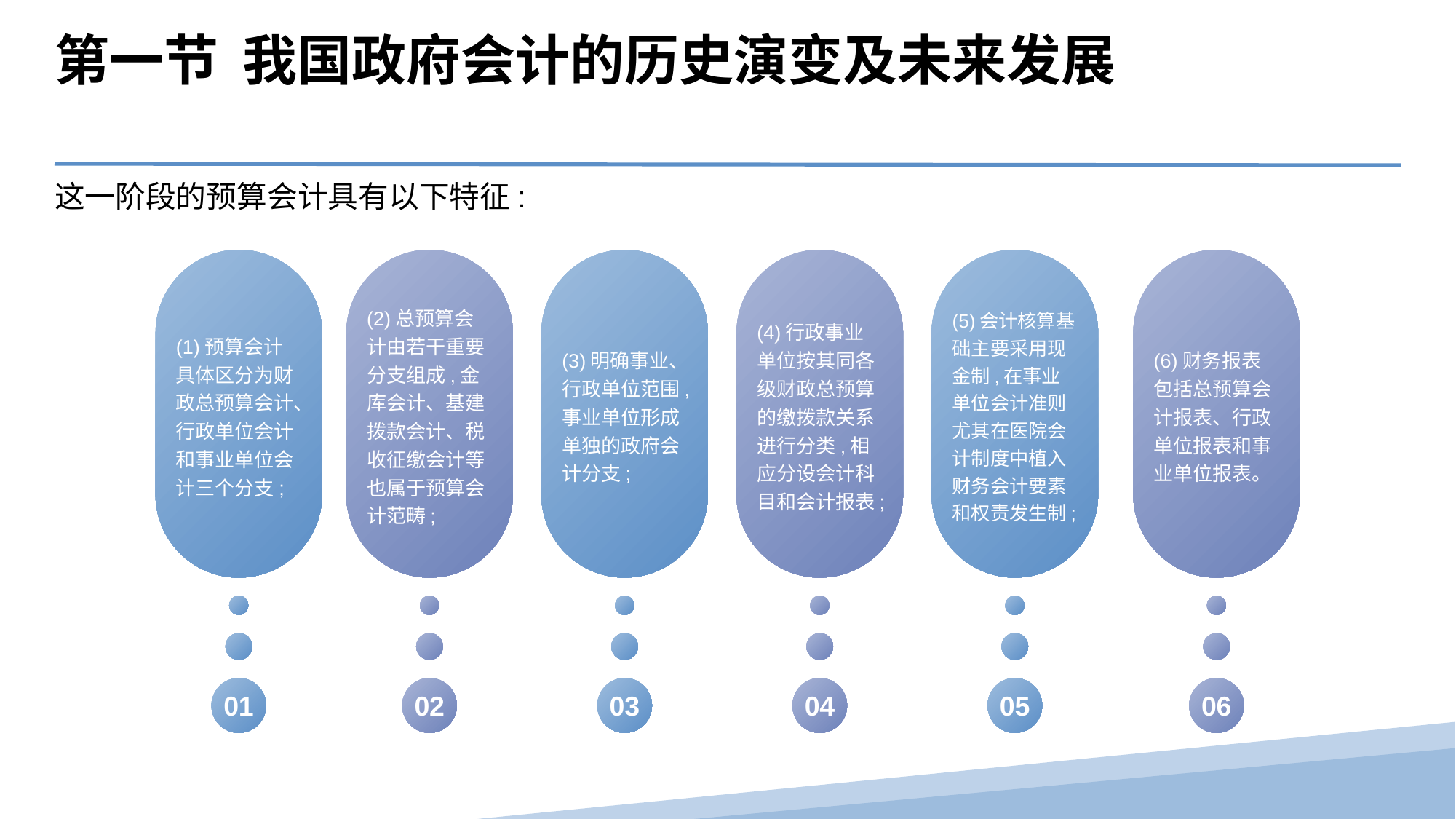

第一节  我国政府会计的历史演变及未来发展
这一阶段的预算会计具有以下特征:

(1)预算会计具体区分为财政总预算会计、行政单位会计和事业单位会计三个分支;
(2)总预算会计由若干重要分支组成,金库会计、基建拨款会计、税收征缴会计等也属于预算会计范畴;
(3)明确事业、行政单位范围,事业单位形成单独的政府会计分支;
(4)行政事业单位按其同各级财政总预算的缴拨款关系进行分类,相应分设会计科目和会计报表;
(5)会计核算基础主要采用现金制,在事业单位会计准则尤其在医院会计制度中植入财务会计要素和权责发生制;
(6)财务报表包括总预算会计报表、行政单位报表和事业单位报表。

01
02
03
04
05
06